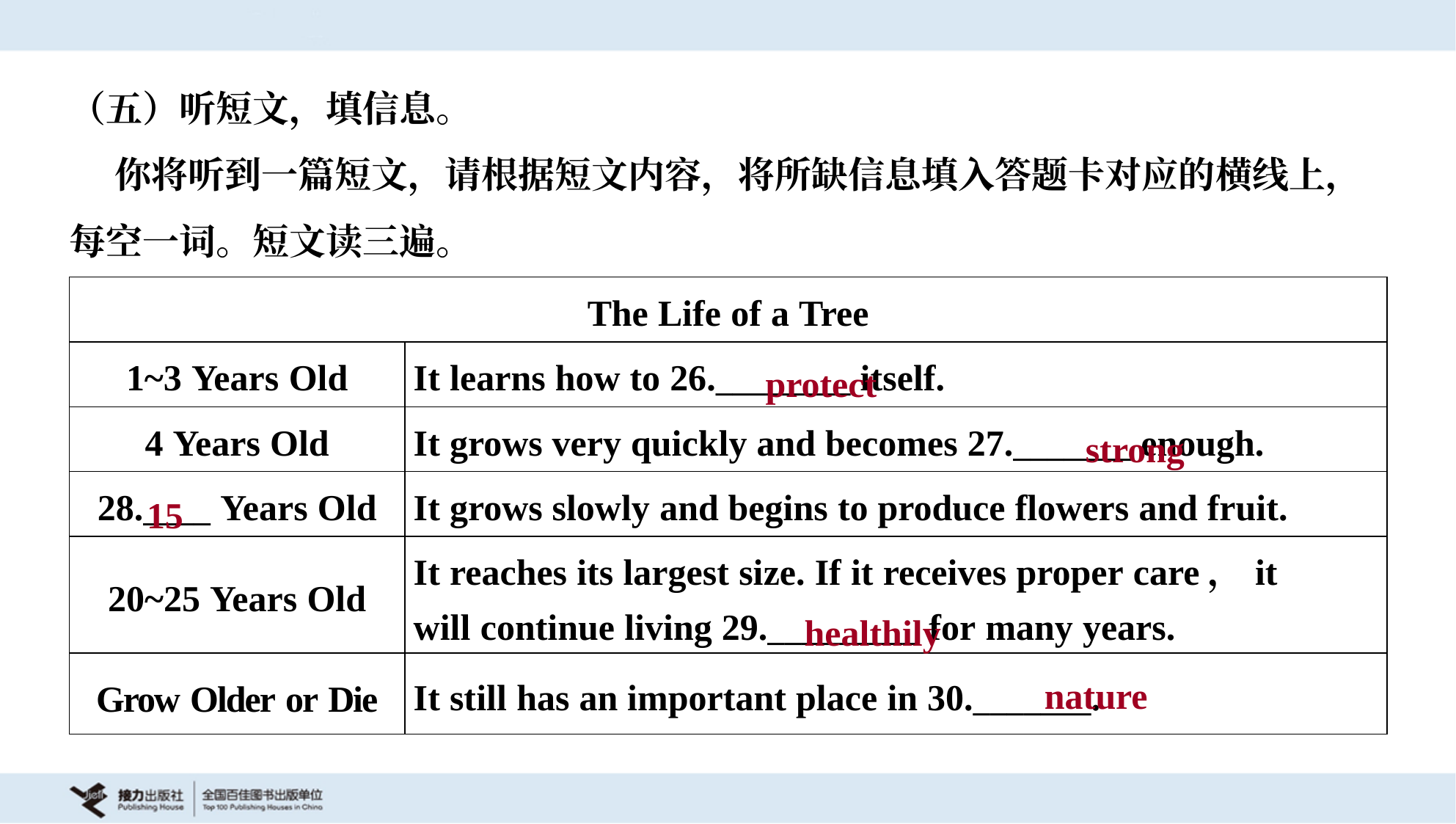

（五）听短文，填信息。
    你将听到一篇短文，请根据短文内容，将所缺信息填入答题卡对应的横线上，
每空一词。短文读三遍。
| The Life of a Tree |  |
| --- | --- |
| 1~3 Years Old | It learns how to 26.\_\_\_\_\_\_\_\_ itself. |
| 4 Years Old | It grows very quickly and becomes 27.\_\_\_\_\_\_\_ enough. |
| 28.\_\_\_\_ Years Old | It grows slowly and begins to produce flowers and fruit. |
| 20~25 Years Old | It reaches its largest size. If it receives proper care，it will continue living 29.\_\_\_\_\_\_\_\_\_ for many years. |
| Grow Older or Die | It still has an important place in 30.\_\_\_\_\_\_\_. |
protect
strong
15
healthily
nature